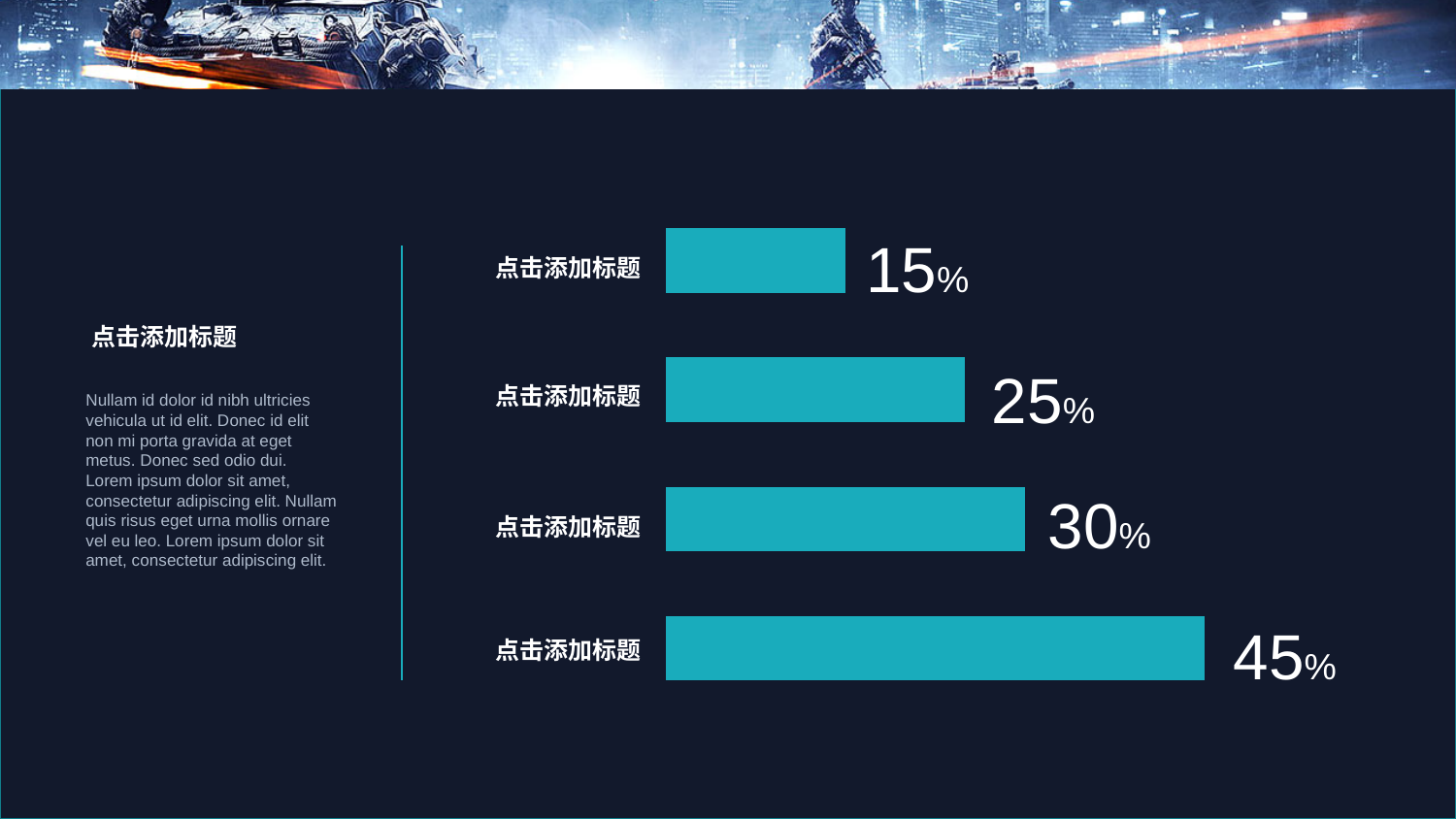

### Chart:

| Category | Region 1 | Region 2 | Region 3 | Region 4 |
|---|---|---|---|---|
| 2007 | 15.0 | 25.0 | 30.0 | 45.0 |
15%
点击添加标题
点击添加标题
25%
点击添加标题
Nullam id dolor id nibh ultricies vehicula ut id elit. Donec id elit non mi porta gravida at eget metus. Donec sed odio dui. Lorem ipsum dolor sit amet, consectetur adipiscing elit. Nullam quis risus eget urna mollis ornare vel eu leo. Lorem ipsum dolor sit amet, consectetur adipiscing elit.
30%
点击添加标题
45%
点击添加标题